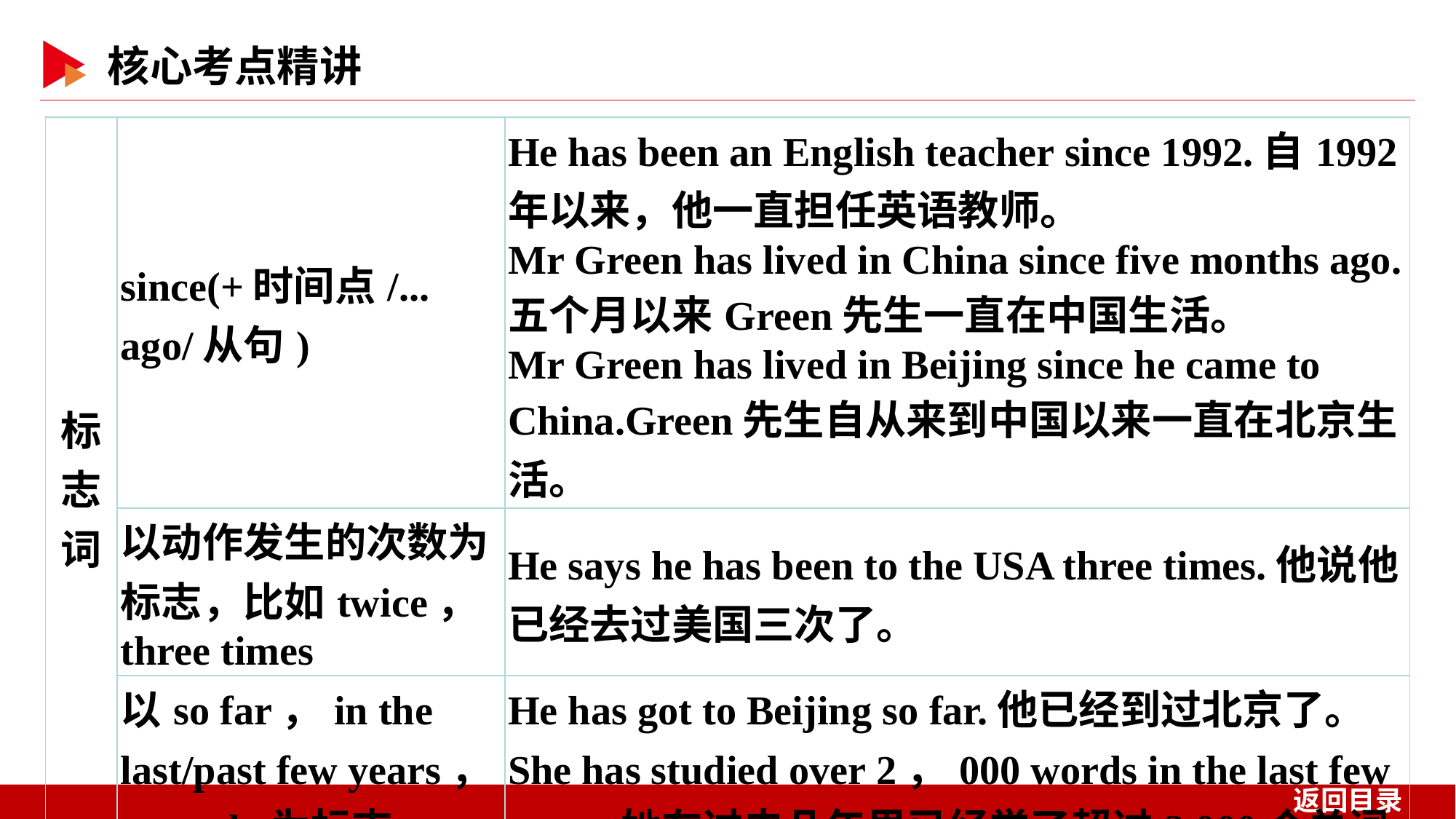

| 标志词 | since(+时间点/... ago/从句) | He has been an English teacher since 1992.自1992年以来，他一直担任英语教师。 Mr Green has lived in China since five months ago.五个月以来Green先生一直在中国生活。 Mr Green has lived in Beijing since he came to China.Green先生自从来到中国以来一直在北京生活。 |
| --- | --- | --- |
|  | 以动作发生的次数为标志，比如twice，three times | He says he has been to the USA three times.他说他已经去过美国三次了。 |
|  | 以so far，in the last/past few years，recently为标志 | He has got to Beijing so far.他已经到过北京了。 She has studied over 2，000 words in the last few years.她在过去几年里已经学了超过2 000个单词。 |